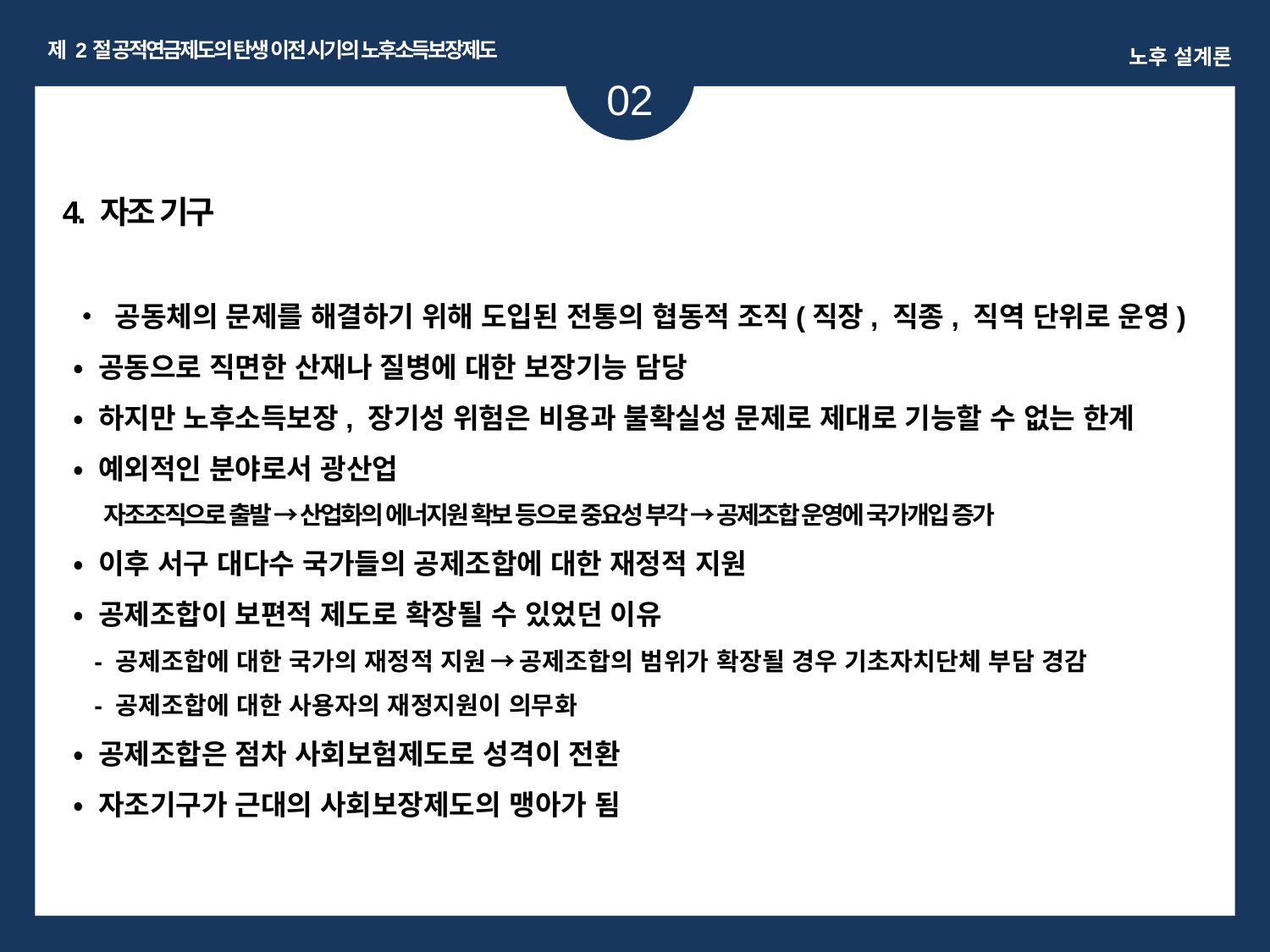

제 2절 공적연금제도의 탄생 이전 시기의 노후소득보장제도
노후 설계론
02
%
4. 자조 기구
• 공동체의 문제를 해결하기 위해 도입된 전통의 협동적 조직(직장, 직종, 직역 단위로 운영)
• 공동으로 직면한 산재나 질병에 대한 보장기능 담당
• 하지만 노후소득보장, 장기성 위험은 비용과 불확실성 문제로 제대로 기능할 수 없는 한계
• 예외적인 분야로서 광산업
     자조조직으로 출발 → 산업화의 에너지원 확보 등으로 중요성 부각 → 공제조합 운영에 국가개입 증가
• 이후 서구 대다수 국가들의 공제조합에 대한 재정적 지원
• 공제조합이 보편적 제도로 확장될 수 있었던 이유
   - 공제조합에 대한 국가의 재정적 지원 → 공제조합의 범위가 확장될 경우 기초자치단체 부담 경감
   - 공제조합에 대한 사용자의 재정지원이 의무화
• 공제조합은 점차 사회보험제도로 성격이 전환
• 자조기구가 근대의 사회보장제도의 맹아가 됨